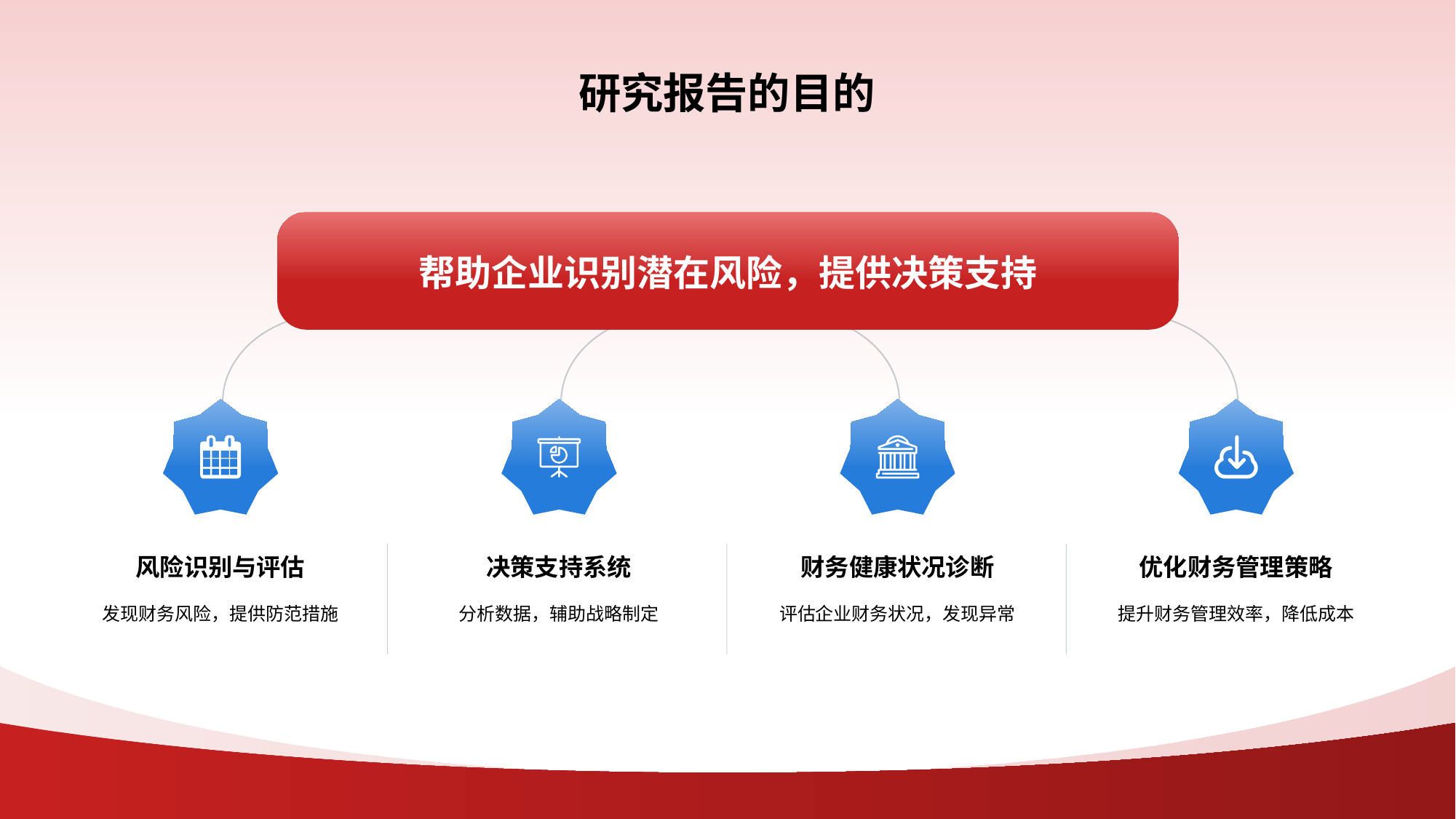

# 研究报告的目的

帮助企业识别潜在风险，提供决策支持

风险识别与评估
发现财务风险，提供防范措施
决策支持系统
分析数据，辅助战略制定
财务健康状况诊断
评估企业财务状况，发现异常
优化财务管理策略
提升财务管理效率，降低成本